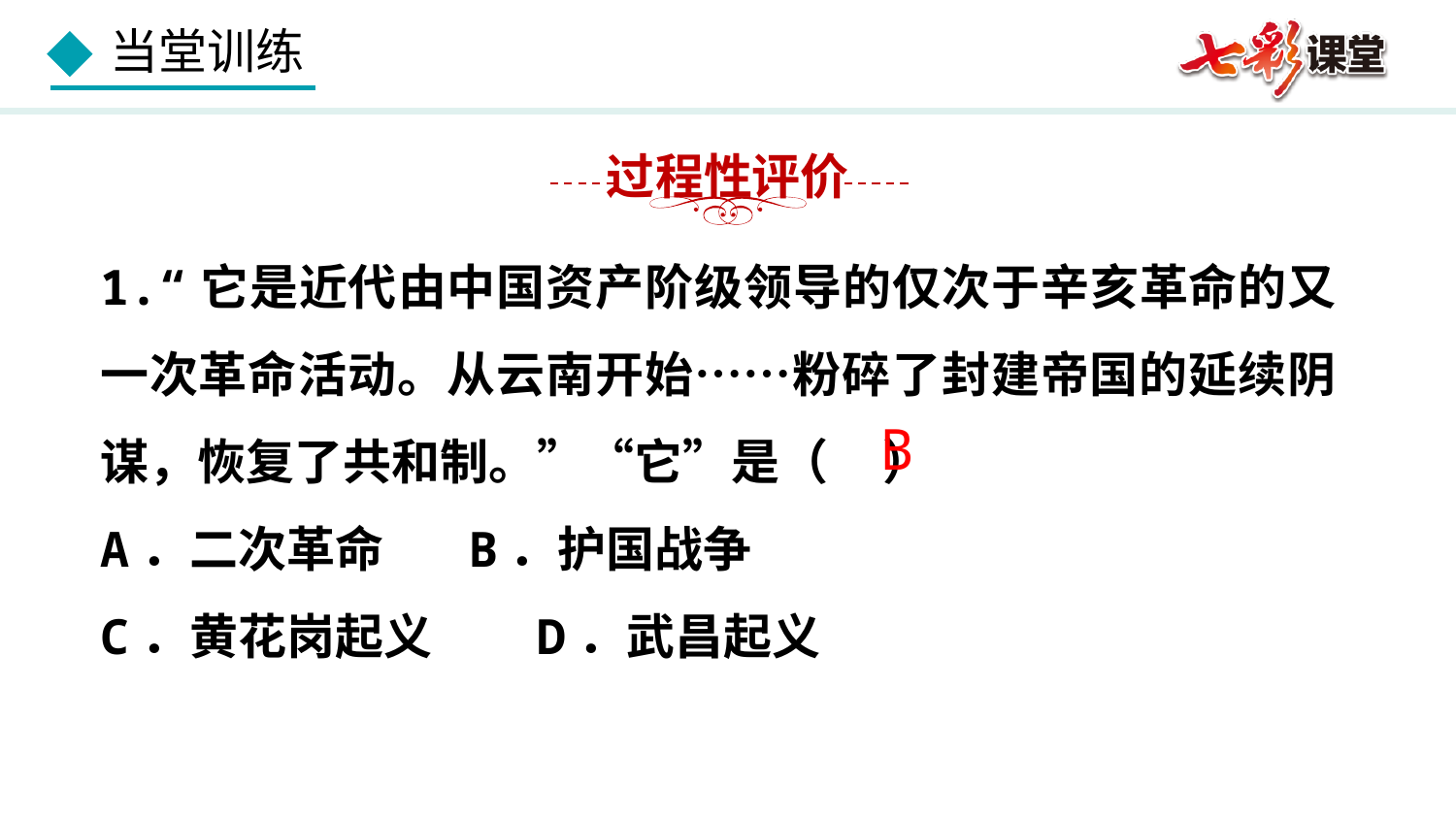

过程性评价

1.“它是近代由中国资产阶级领导的仅次于辛亥革命的又一次革命活动。从云南开始……粉碎了封建帝国的延续阴谋，恢复了共和制。”“它”是（     ）
A．二次革命	      B．护国战争
C．黄花岗起义	D．武昌起义
B